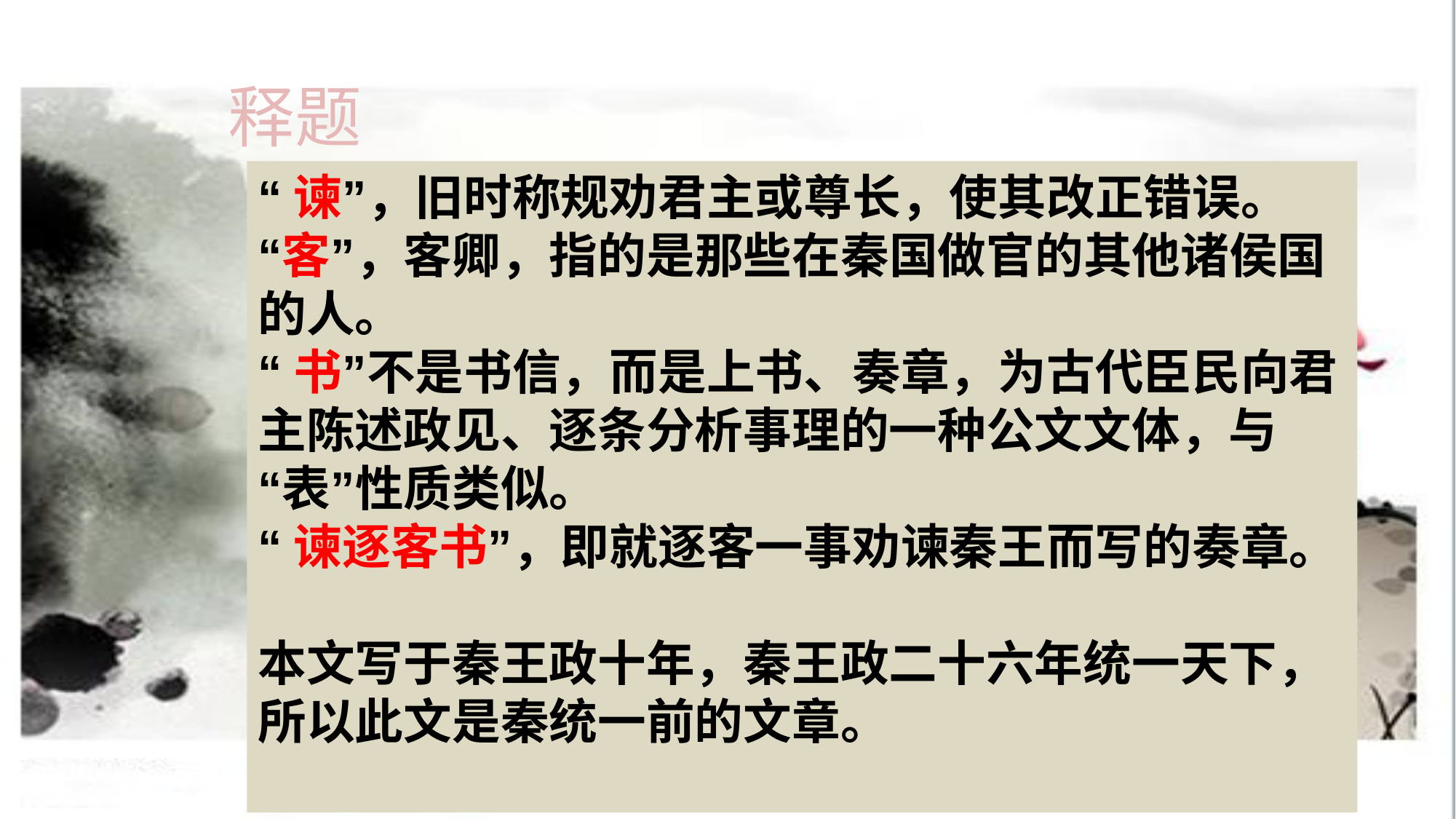

释题
“谏”，旧时称规劝君主或尊长，使其改正错误。“客”，客卿，指的是那些在秦国做官的其他诸侯国的人。
“书”不是书信，而是上书、奏章，为古代臣民向君主陈述政见、逐条分析事理的一种公文文体，与“表”性质类似。
“谏逐客书”，即就逐客一事劝谏秦王而写的奏章。

本文写于秦王政十年，秦王政二十六年统一天下，所以此文是秦统一前的文章。